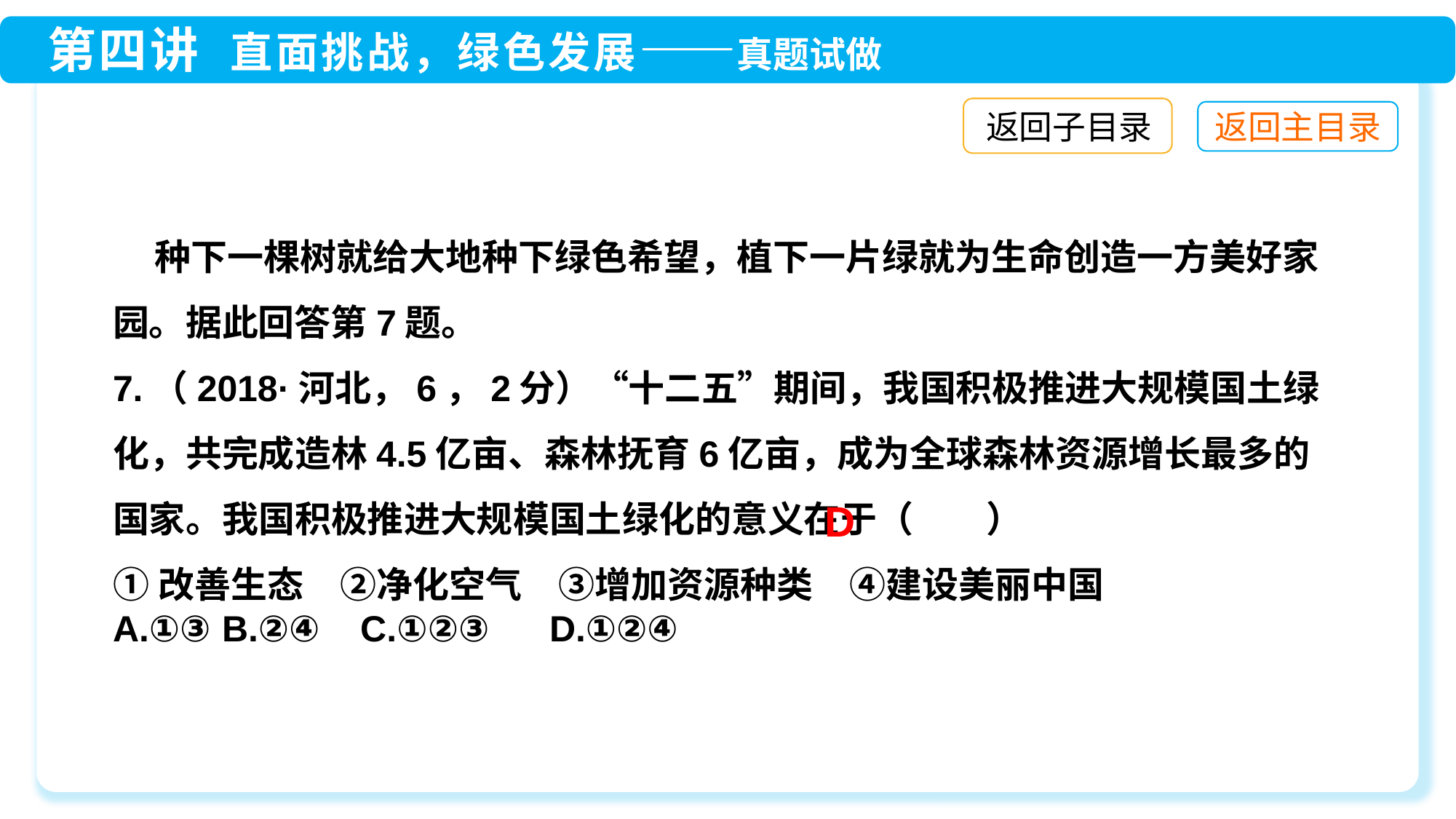

返回子目录
    种下一棵树就给大地种下绿色希望，植下一片绿就为生命创造一方美好家园。据此回答第7题。
7.（2018·河北，6，2分）“十二五”期间，我国积极推进大规模国土绿化，共完成造林4.5亿亩、森林抚育6亿亩，成为全球森林资源增长最多的国家。我国积极推进大规模国土绿化的意义在于（　　）
①改善生态　②净化空气　③增加资源种类　④建设美丽中国
A.①③	B.②④    C.①②③	D.①②④
D